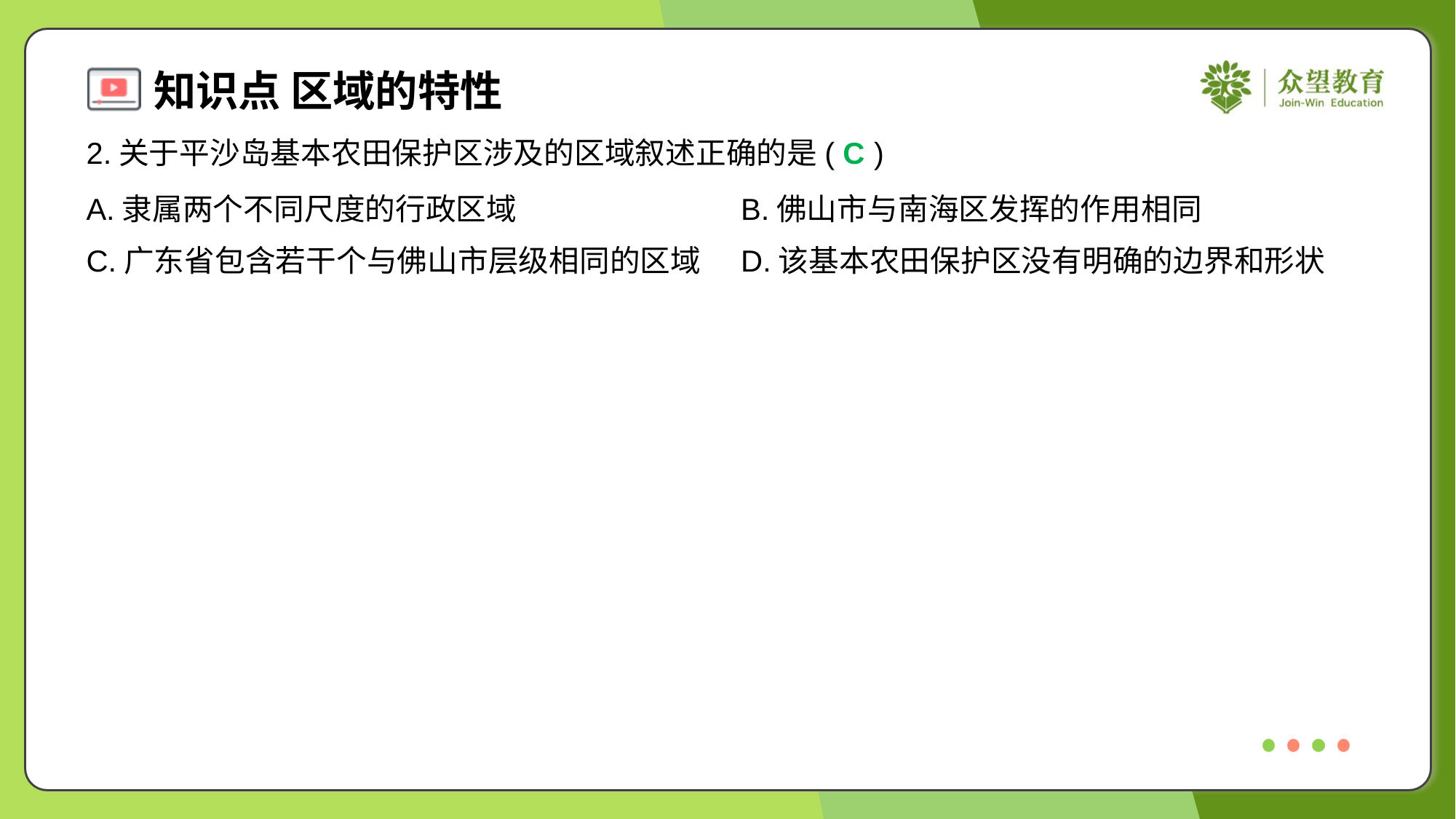

2.关于平沙岛基本农田保护区涉及的区域叙述正确的是(     )
C
A.隶属两个不同尺度的行政区域	B.佛山市与南海区发挥的作用相同
C.广东省包含若干个与佛山市层级相同的区域	D.该基本农田保护区没有明确的边界和形状